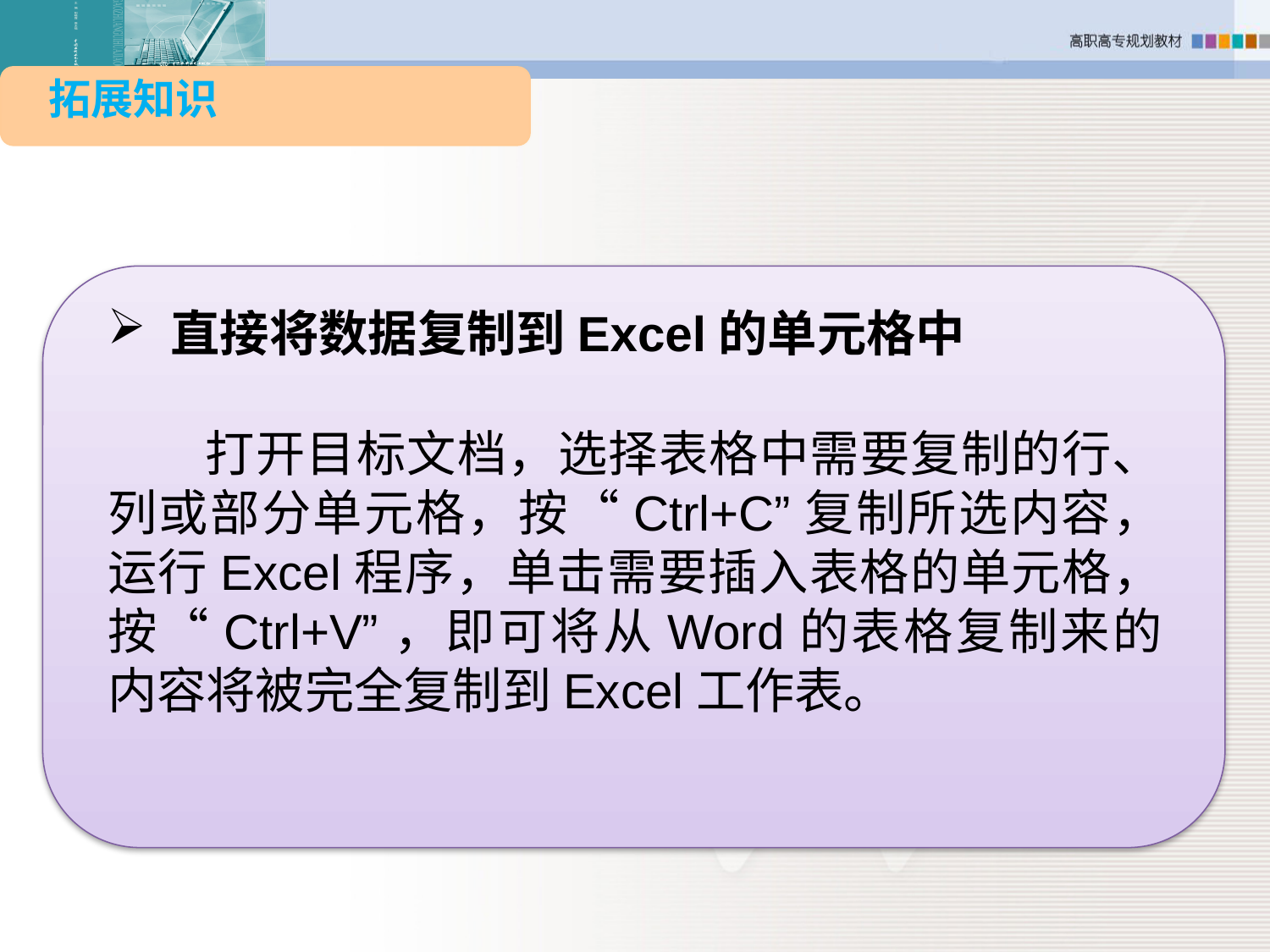

拓展知识

直接将数据复制到Excel的单元格中
       打开目标文档，选择表格中需要复制的行、列或部分单元格，按“Ctrl+C”复制所选内容，运行Excel程序，单击需要插入表格的单元格，按“Ctrl+V”，即可将从Word的表格复制来的内容将被完全复制到Excel工作表。